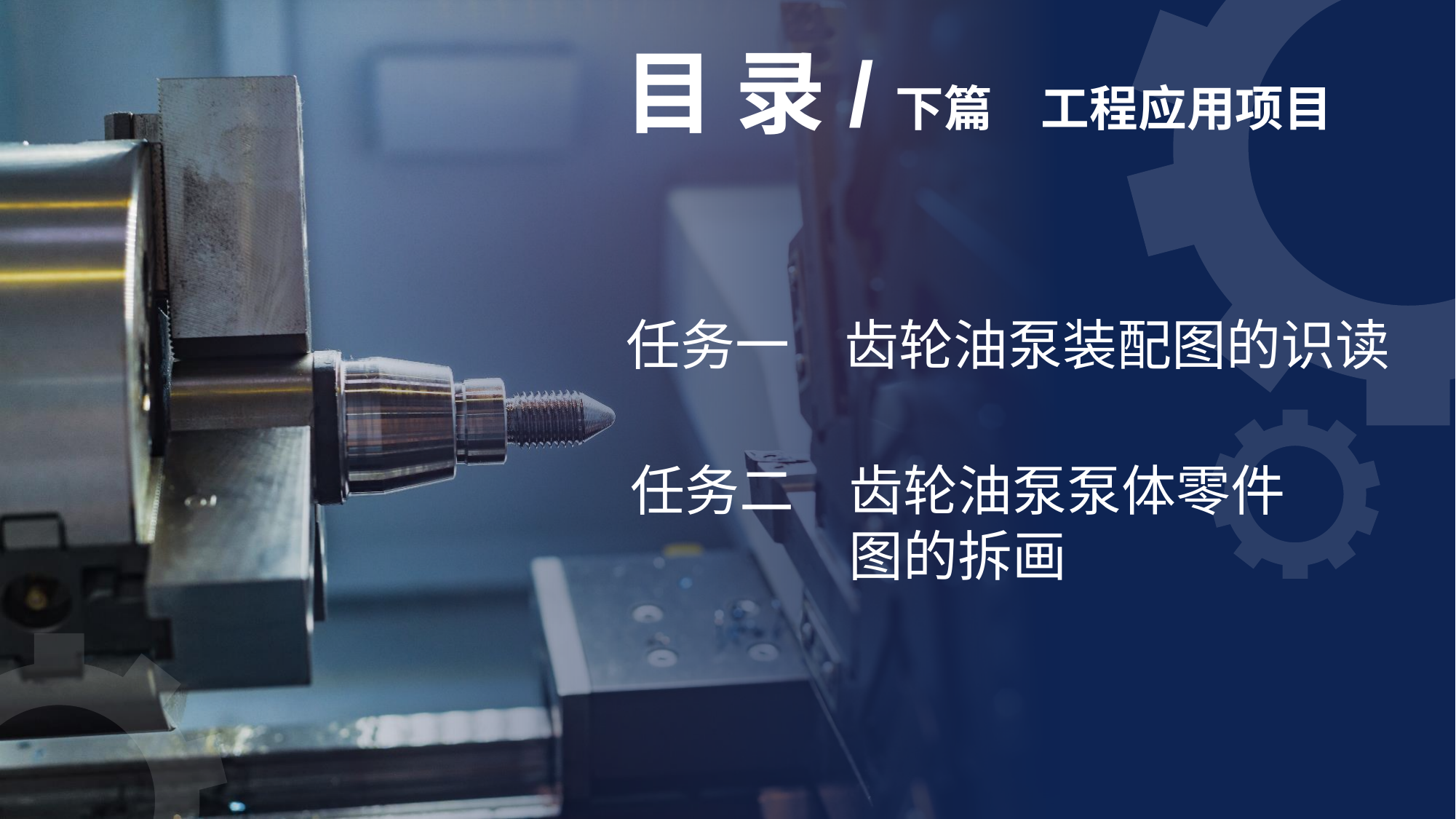

目 录/下篇　工程应用项目
任务一　齿轮油泵装配图的识读
任务二　齿轮油泵泵体零件图的拆画